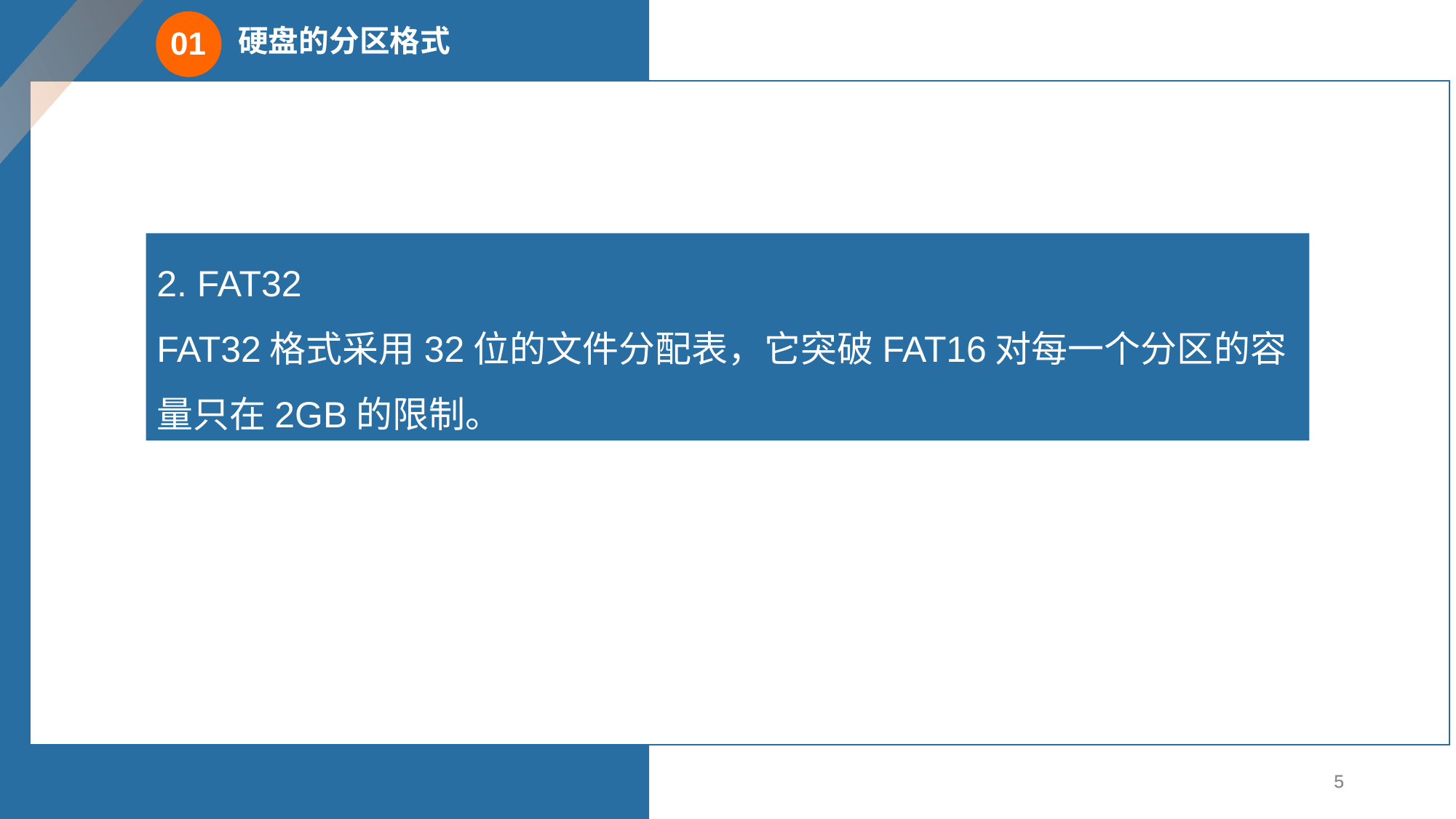

硬盘的分区格式
01
2. FAT32
FAT32格式采用32位的文件分配表，它突破FAT16对每一个分区的容量只在2GB的限制。